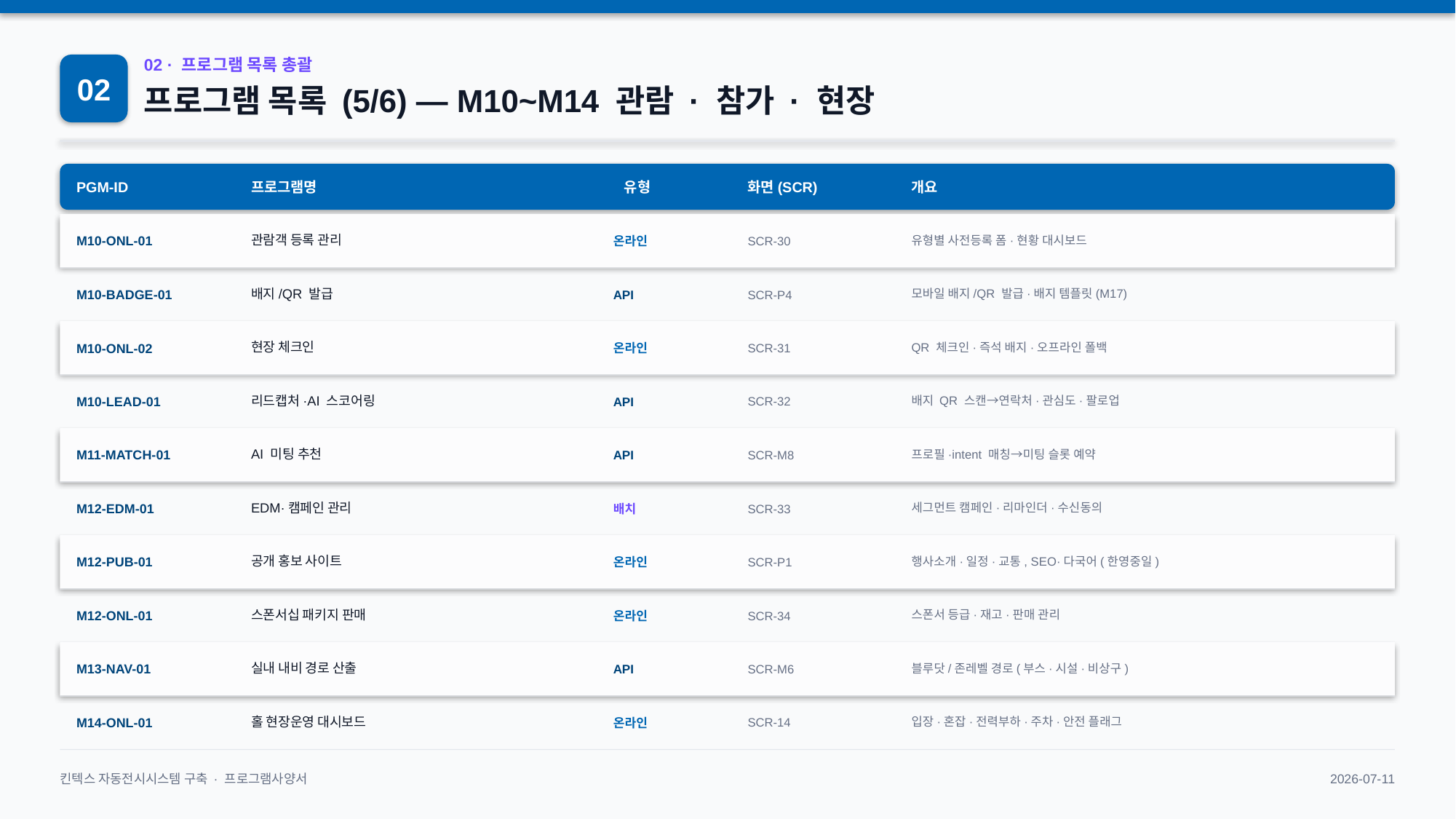

02
02 · 프로그램 목록 총괄
프로그램 목록 (5/6) — M10~M14 관람 · 참가 · 현장

PGM-ID
프로그램명
유형
화면(SCR)
개요

M10-ONL-01
관람객 등록 관리
온라인
SCR-30
유형별 사전등록 폼·현황 대시보드

M10-BADGE-01
배지/QR 발급
API
SCR-P4
모바일 배지/QR 발급·배지 템플릿(M17)

M10-ONL-02
현장 체크인
온라인
SCR-31
QR 체크인·즉석 배지·오프라인 폴백

M10-LEAD-01
리드캡처·AI 스코어링
API
SCR-32
배지 QR 스캔→연락처·관심도·팔로업

M11-MATCH-01
AI 미팅 추천
API
SCR-M8
프로필·intent 매칭→미팅 슬롯 예약

M12-EDM-01
EDM·캠페인 관리
배치
SCR-33
세그먼트 캠페인·리마인더·수신동의

M12-PUB-01
공개 홍보 사이트
온라인
SCR-P1
행사소개·일정·교통, SEO·다국어(한영중일)

M12-ONL-01
스폰서십 패키지 판매
온라인
SCR-34
스폰서 등급·재고·판매 관리

M13-NAV-01
실내 내비 경로 산출
API
SCR-M6
블루닷/존레벨 경로(부스·시설·비상구)

M14-ONL-01
홀 현장운영 대시보드
온라인
SCR-14
입장·혼잡·전력부하·주차·안전 플래그

킨텍스 자동전시시스템 구축 · 프로그램사양서
2026-07-11